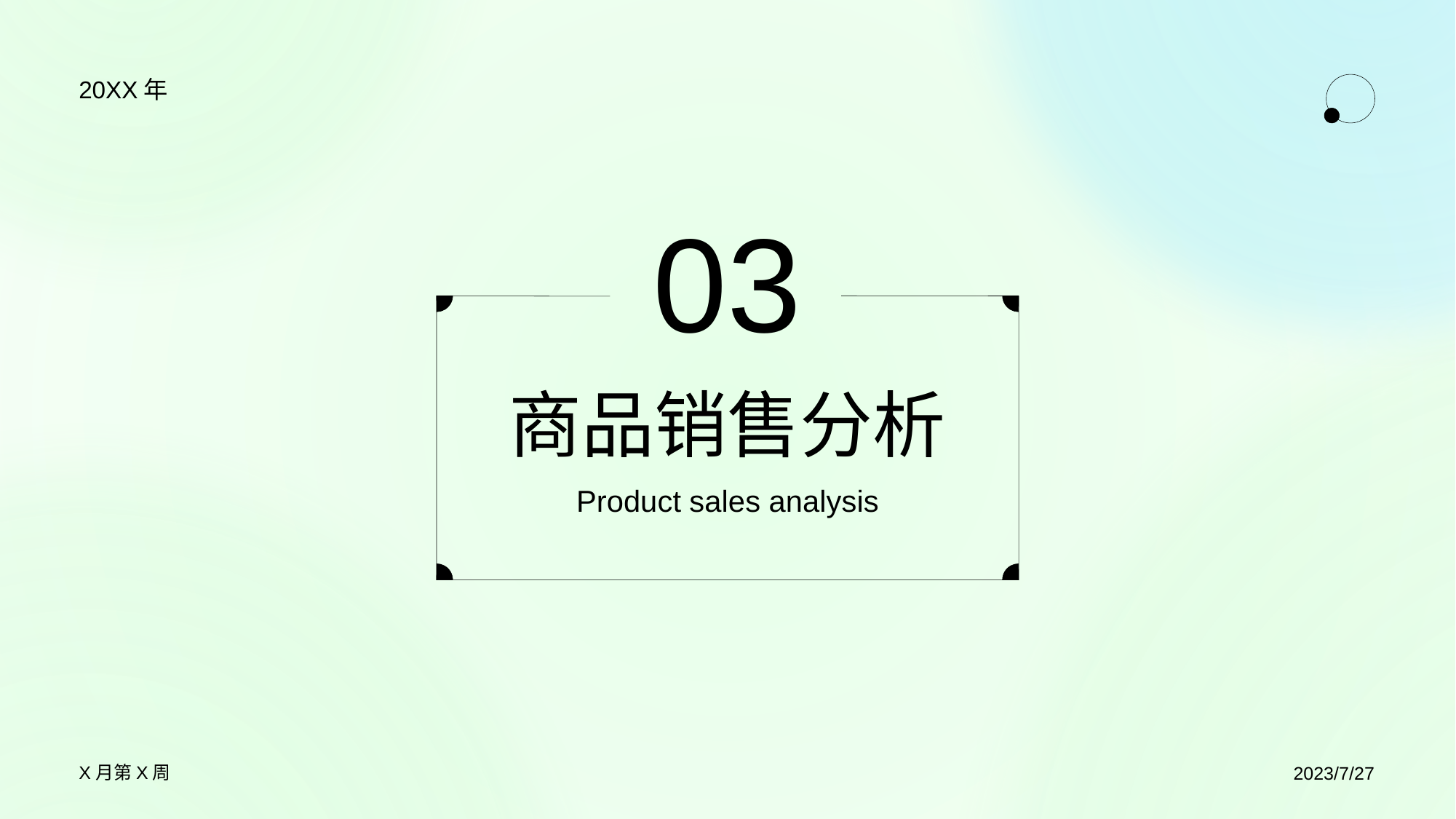

20XX年
03
# 商品销售分析
Product sales analysis
2023/7/27
X月第X周